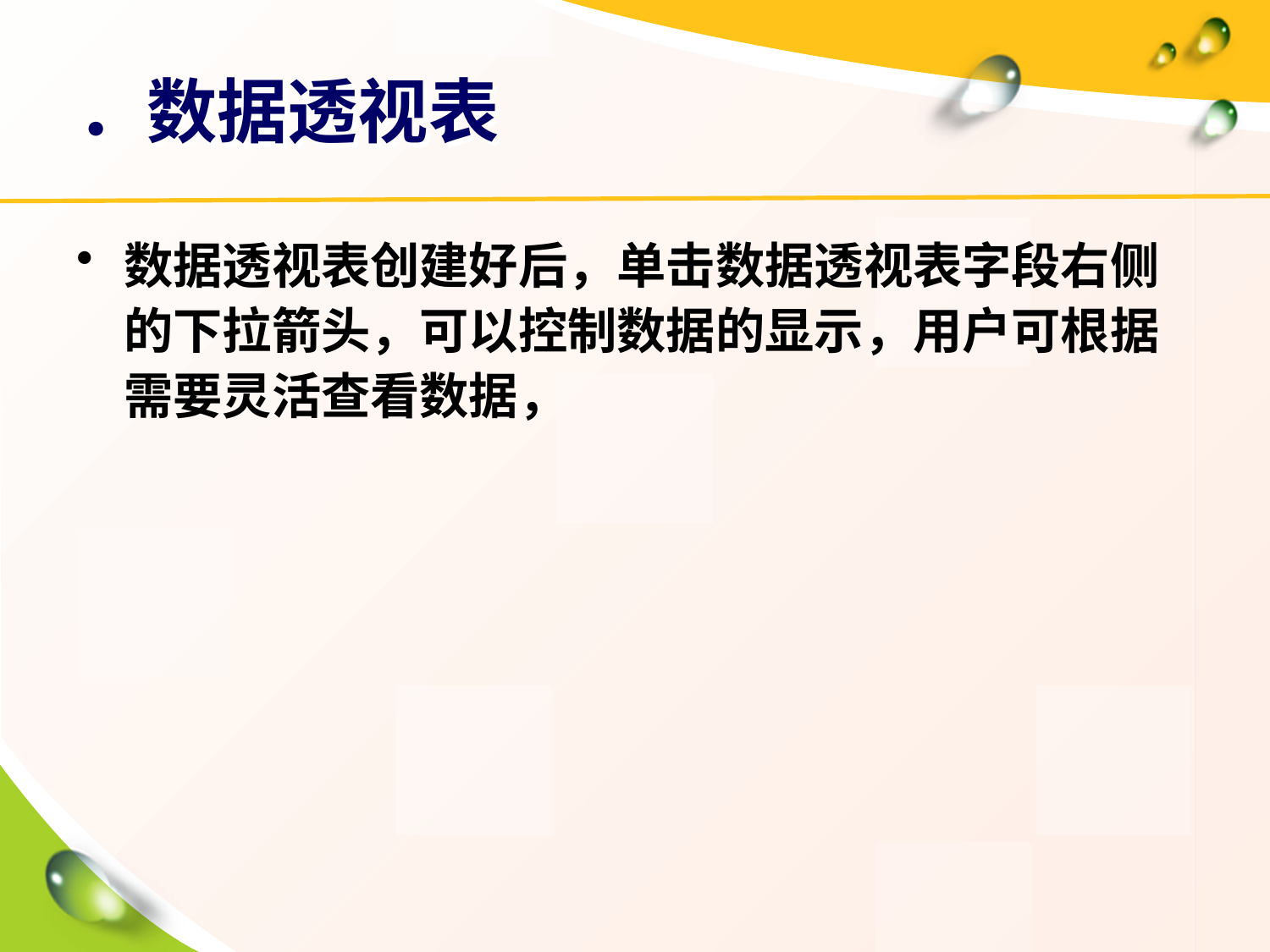

# ．数据透视表
数据透视表创建好后，单击数据透视表字段右侧的下拉箭头，可以控制数据的显示，用户可根据需要灵活查看数据，